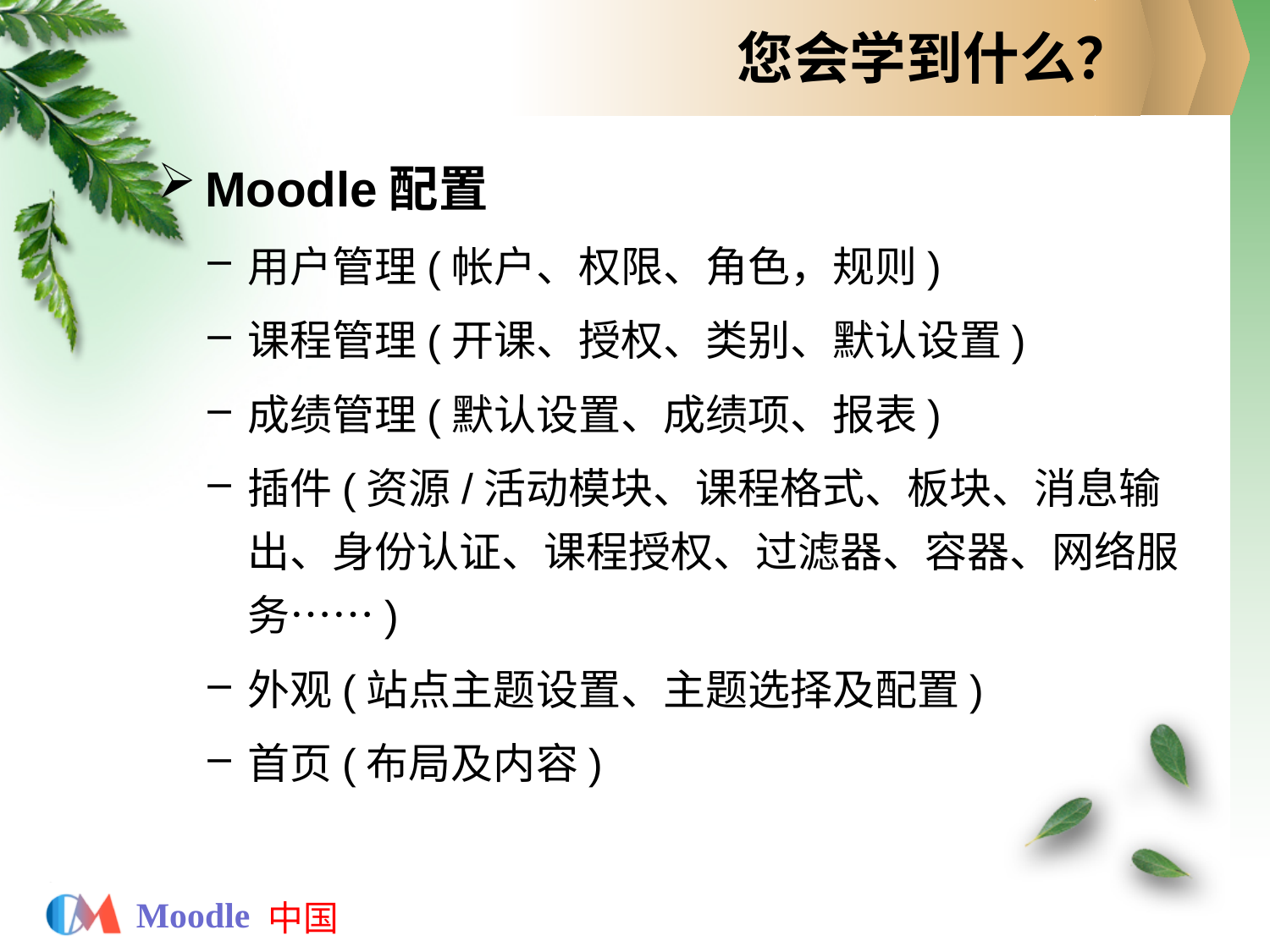

# 您会学到什么？
Moodle配置
用户管理(帐户、权限、角色，规则)
课程管理(开课、授权、类别、默认设置)
成绩管理(默认设置、成绩项、报表)
插件(资源/活动模块、课程格式、板块、消息输出、身份认证、课程授权、过滤器、容器、网络服务……)
外观(站点主题设置、主题选择及配置)
首页(布局及内容)